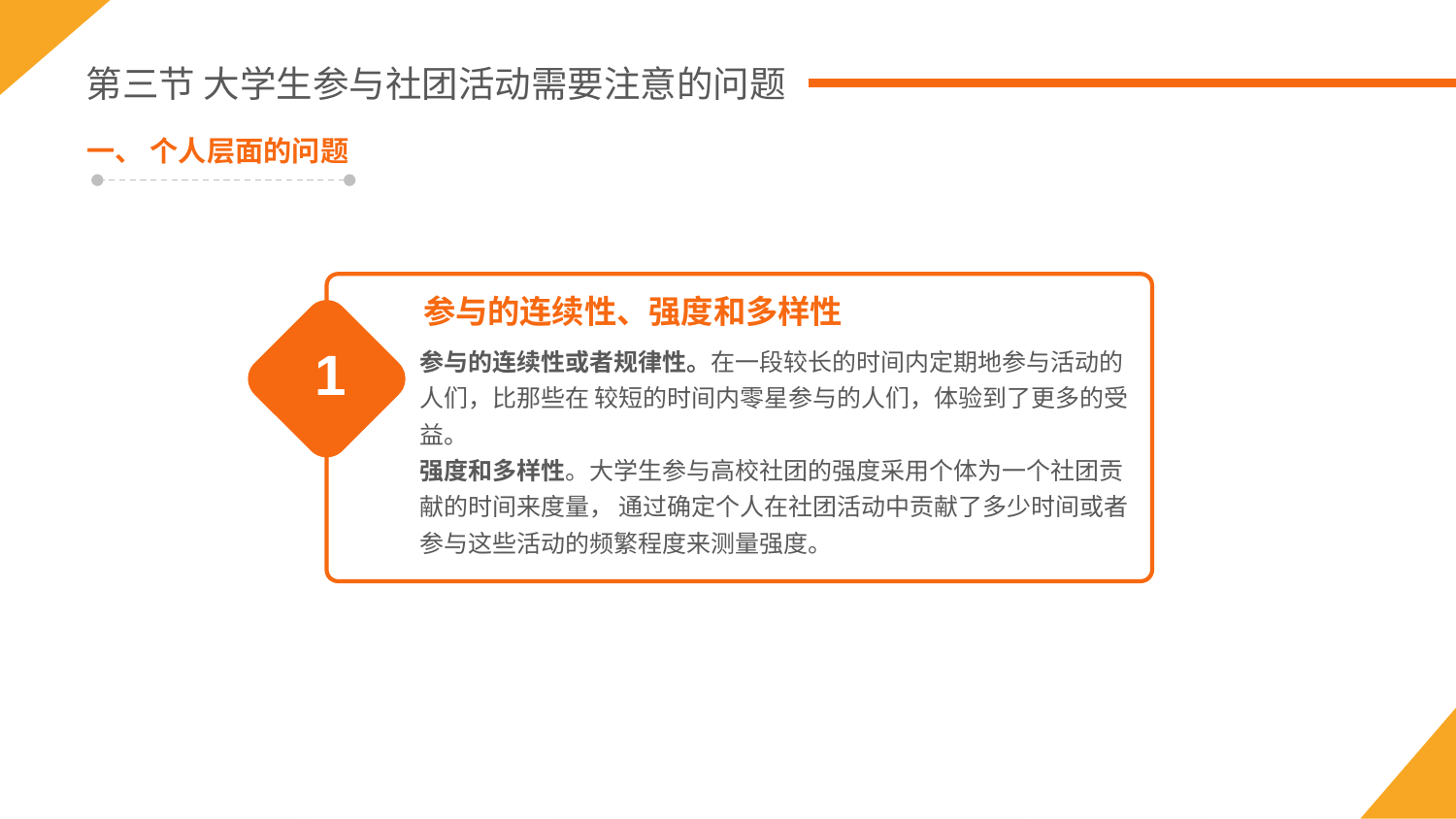

第三节 大学生参与社团活动需要注意的问题
一、 个人层面的问题

参与的连续性、强度和多样性
参与的连续性或者规律性。在一段较长的时间内定期地参与活动的人们，比那些在 较短的时间内零星参与的人们，体验到了更多的受益。
强度和多样性。大学生参与高校社团的强度采用个体为一个社团贡献的时间来度量， 通过确定个人在社团活动中贡献了多少时间或者参与这些活动的频繁程度来测量强度。

1